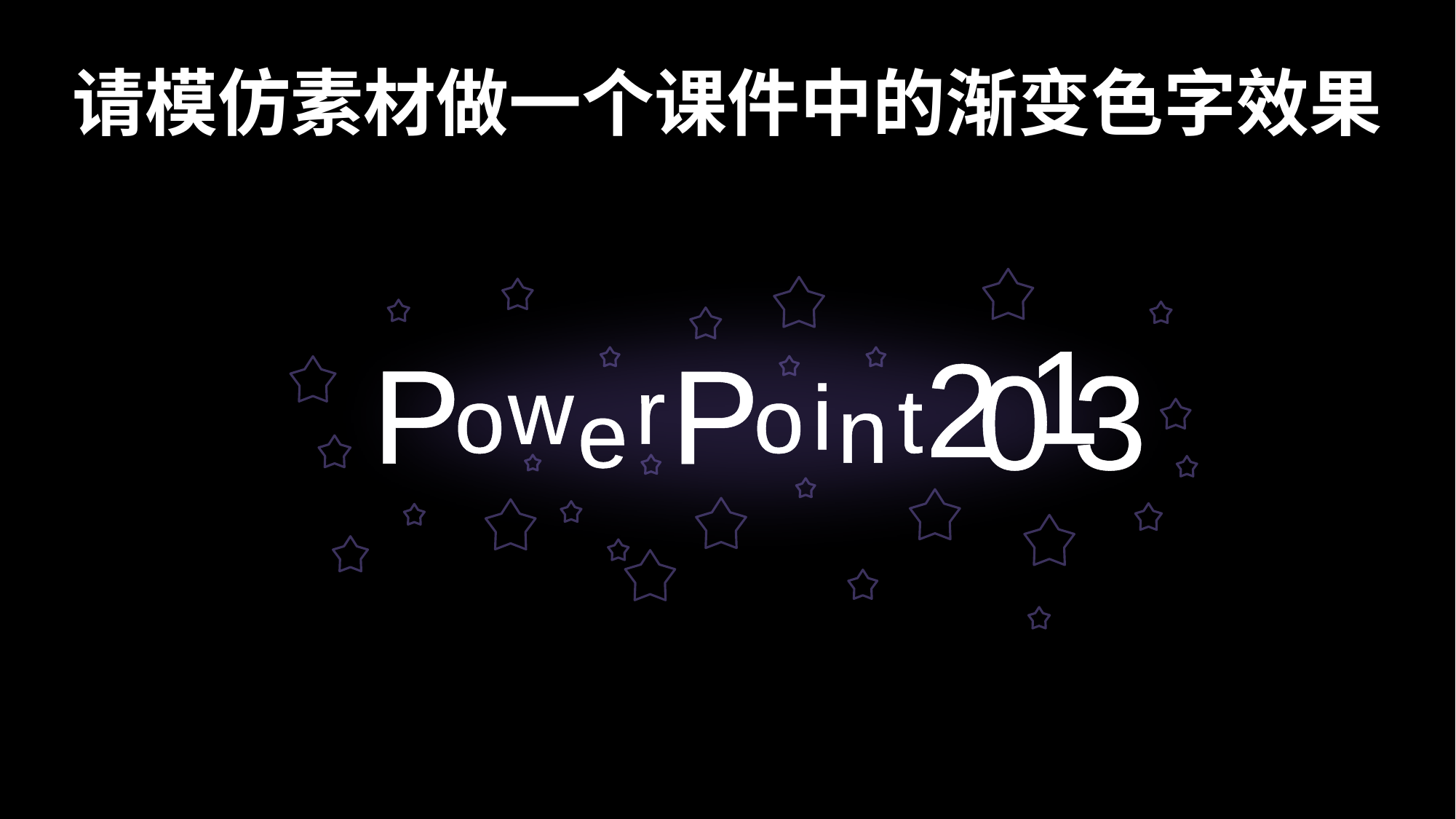

# 请模仿素材做一个课件中的渐变色字效果

1
2
P
P
0
3
r
w
i
o
t
o
n
e